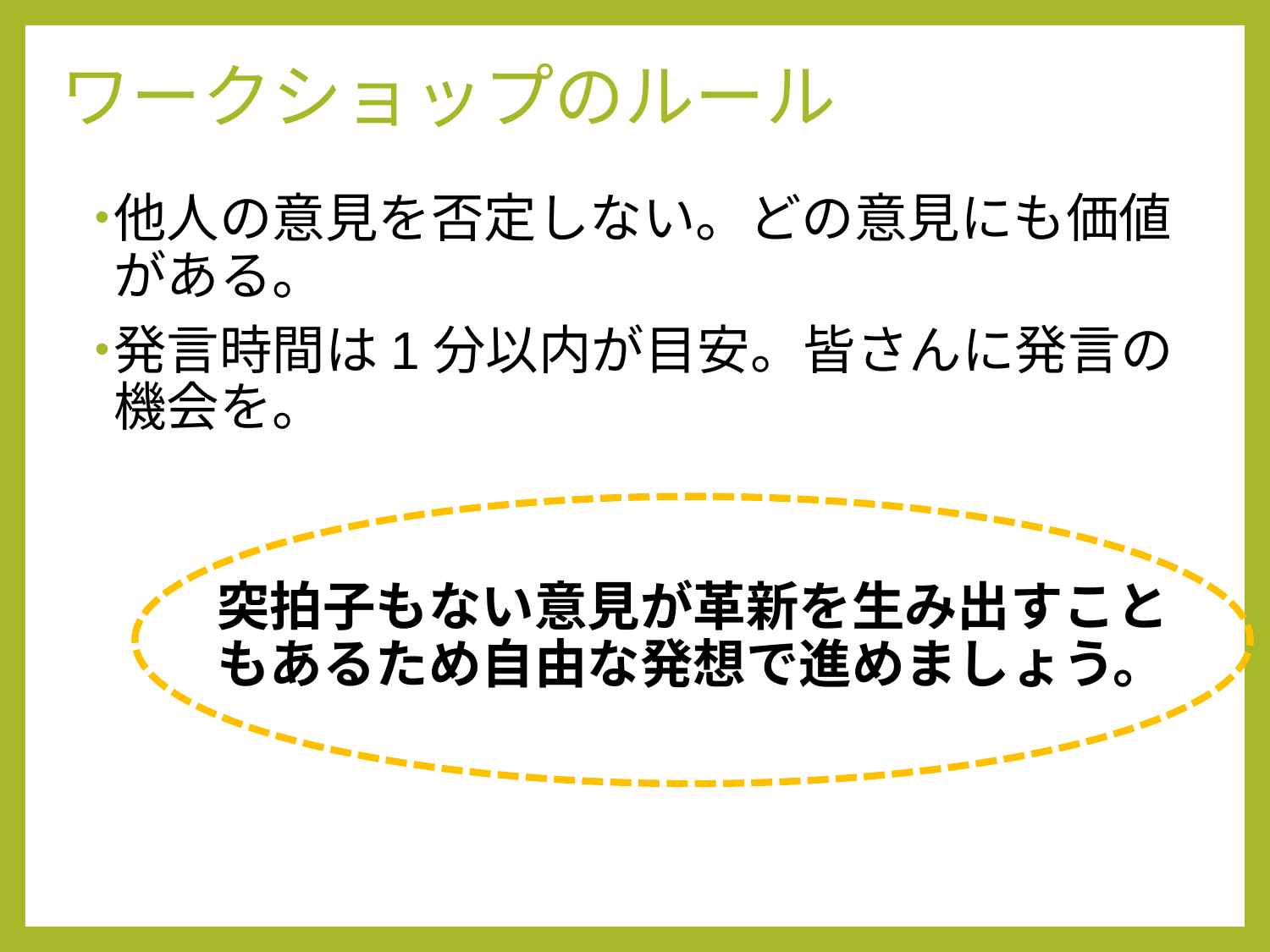

# ワークショップのルール
他人の意見を否定しない。どの意見にも価値がある。
発言時間は1分以内が目安。皆さんに発言の機会を。

突拍子もない意見が革新を生み出すこともあるため自由な発想で進めましょう。